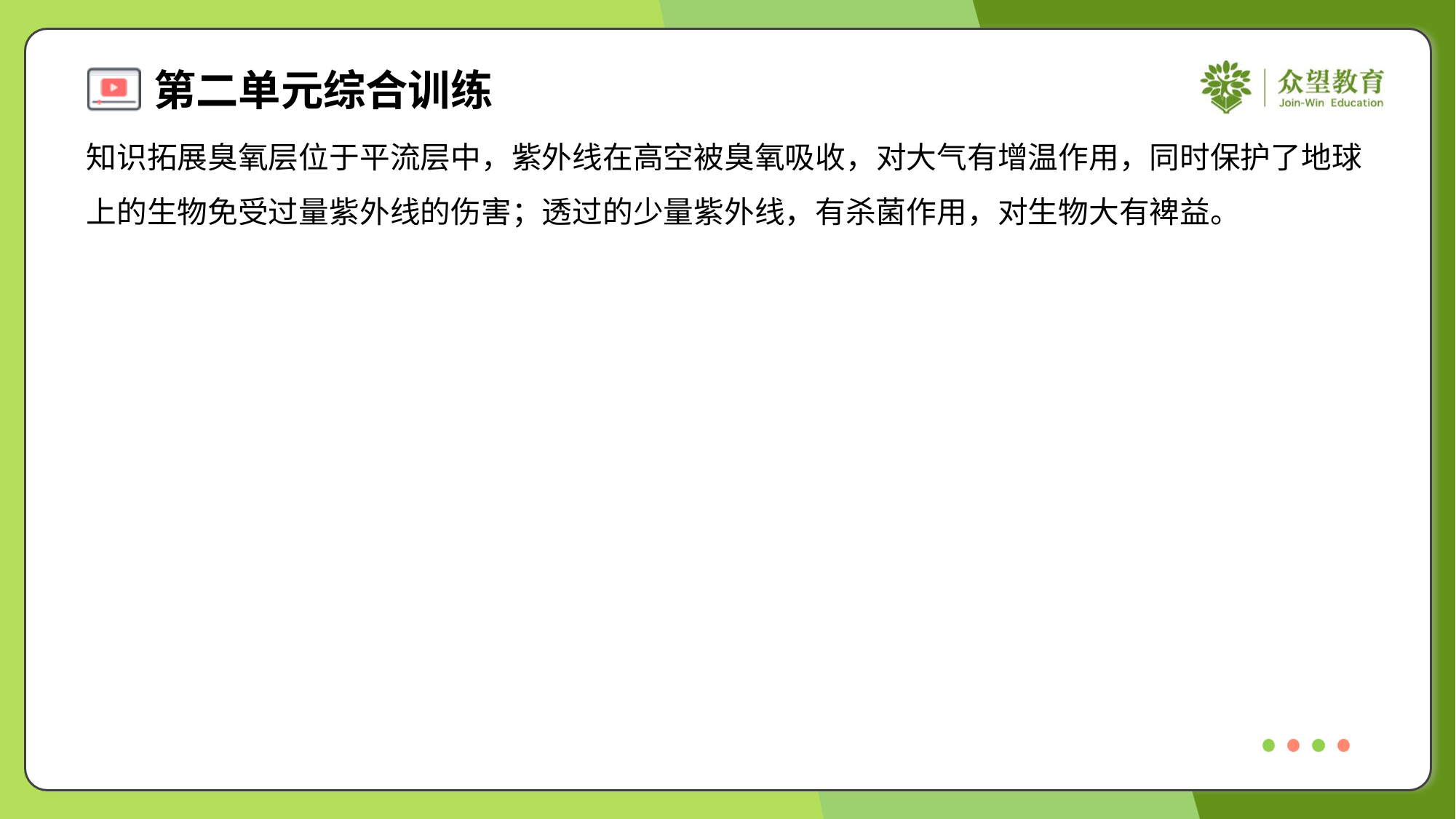

知识拓展臭氧层位于平流层中，紫外线在高空被臭氧吸收，对大气有增温作用，同时保护了地球
上的生物免受过量紫外线的伤害；透过的少量紫外线，有杀菌作用，对生物大有裨益。